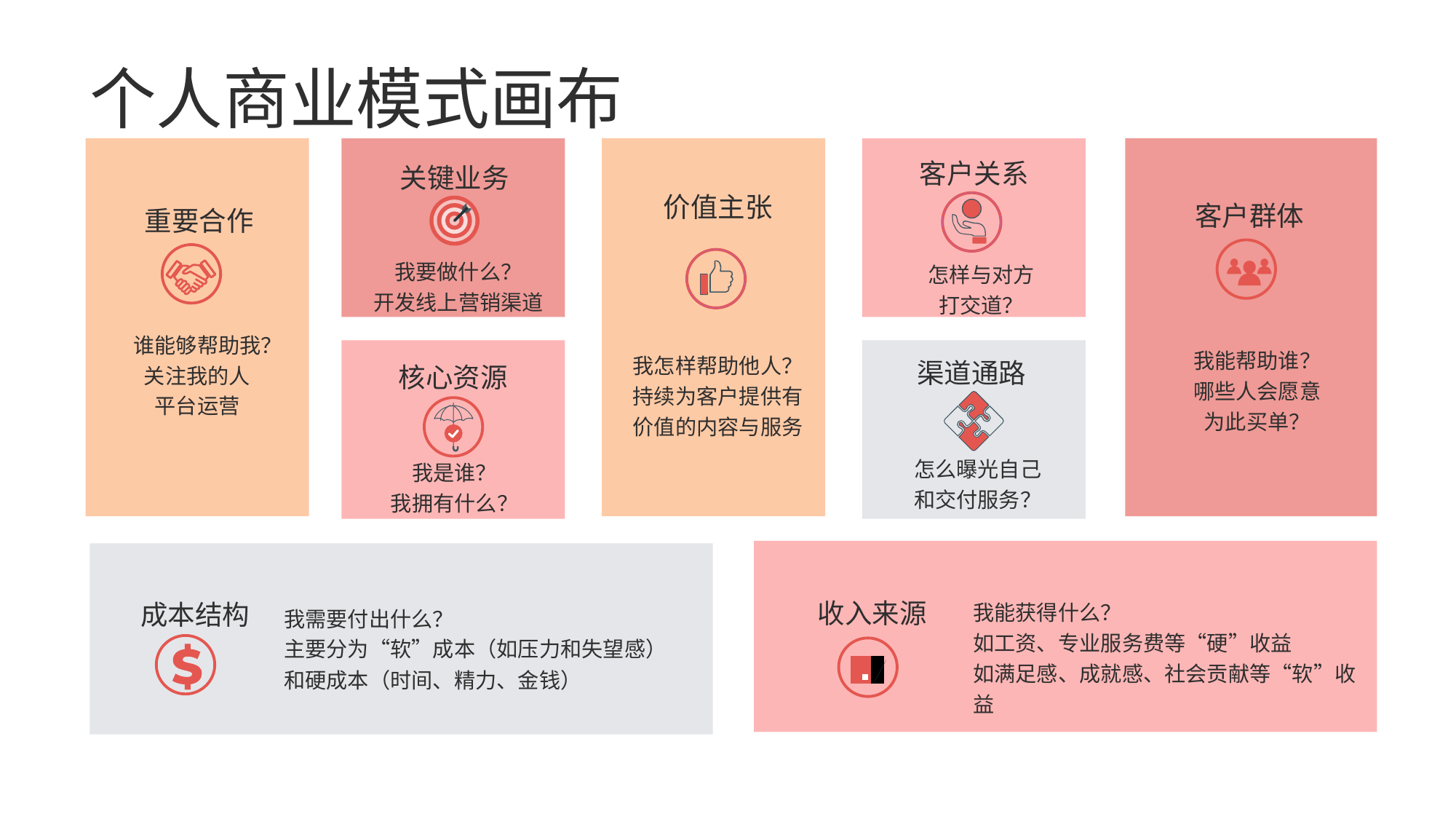

个人商业模式画布

关键业务
我要做什么？
开发线上营销渠道

客户关系
怎样与对方
打交道？
客户群体

我能帮助谁？
哪些人会愿意为此买单？
重要合作

谁能够帮助我？
关注我的人
平台运营
价值主张
我怎样帮助他人？
持续为客户提供有价值的内容与服务

核心资源
我是谁？
我拥有什么？

渠道通路
怎么曝光自己
和交付服务？

我能获得什么？
如工资、专业服务费等“硬”收益
如满足感、成就感、社会贡献等“软”收益
收入来源

成本结构
我需要付出什么？
主要分为“软”成本（如压力和失望感）和硬成本（时间、精力、金钱）